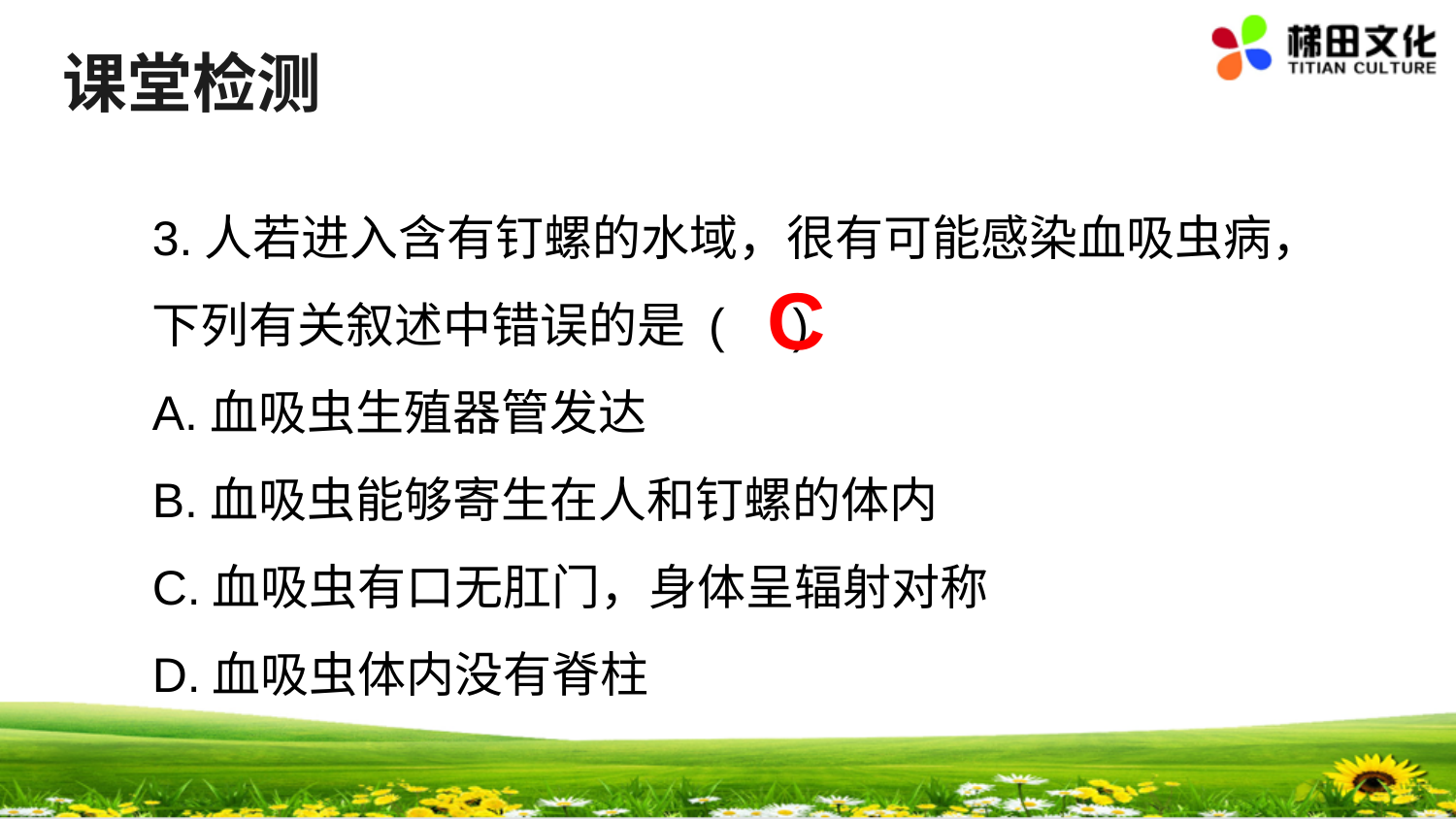

# 课堂检测
3.人若进入含有钉螺的水域，很有可能感染血吸虫病，下列有关叙述中错误的是 (     )
A.血吸虫生殖器管发达
B.血吸虫能够寄生在人和钉螺的体内
C.血吸虫有口无肛门，身体呈辐射对称
D.血吸虫体内没有脊柱
C